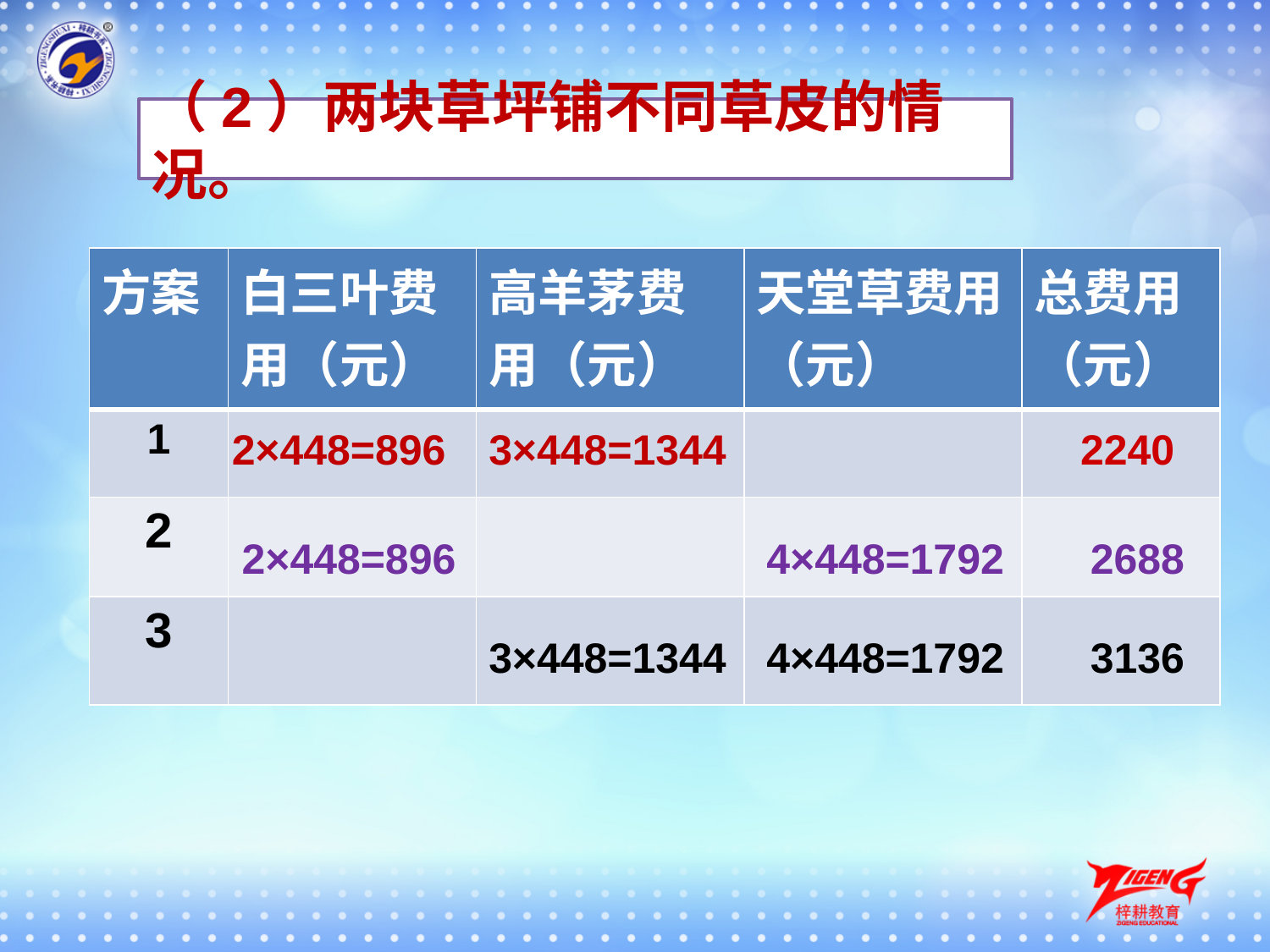

（2）两块草坪铺不同草皮的情况。
| 方案 | 白三叶费用（元） | 高羊茅费用（元） | 天堂草费用（元） | 总费用（元） |
| --- | --- | --- | --- | --- |
| 1 |  |  |  |  |
| 2 |  |  |  |  |
| 3 |  |  |  |  |
2×448=896
3×448=1344
2240
2×448=896
4×448=1792
2688
3×448=1344
4×448=1792
3136